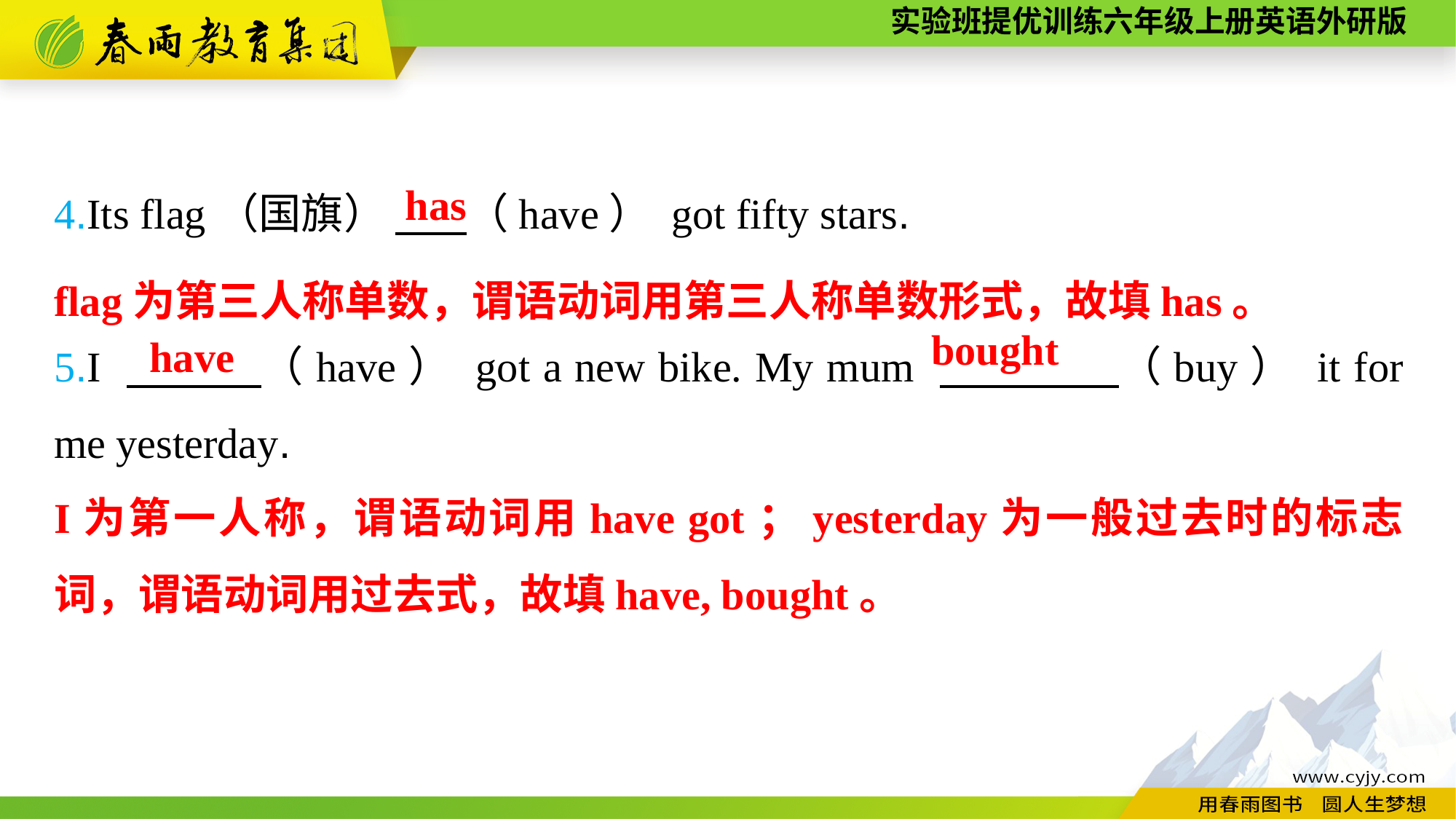

4.Its flag（国旗） 　   （have） got fifty stars.

5.I 　　　（have） got a new bike. My mum 　　　　（buy） it for me yesterday.
has
flag为第三人称单数，谓语动词用第三人称单数形式，故填has。
bought
have
I为第一人称，谓语动词用have got；yesterday为一般过去时的标志词，谓语动词用过去式，故填have, bought。